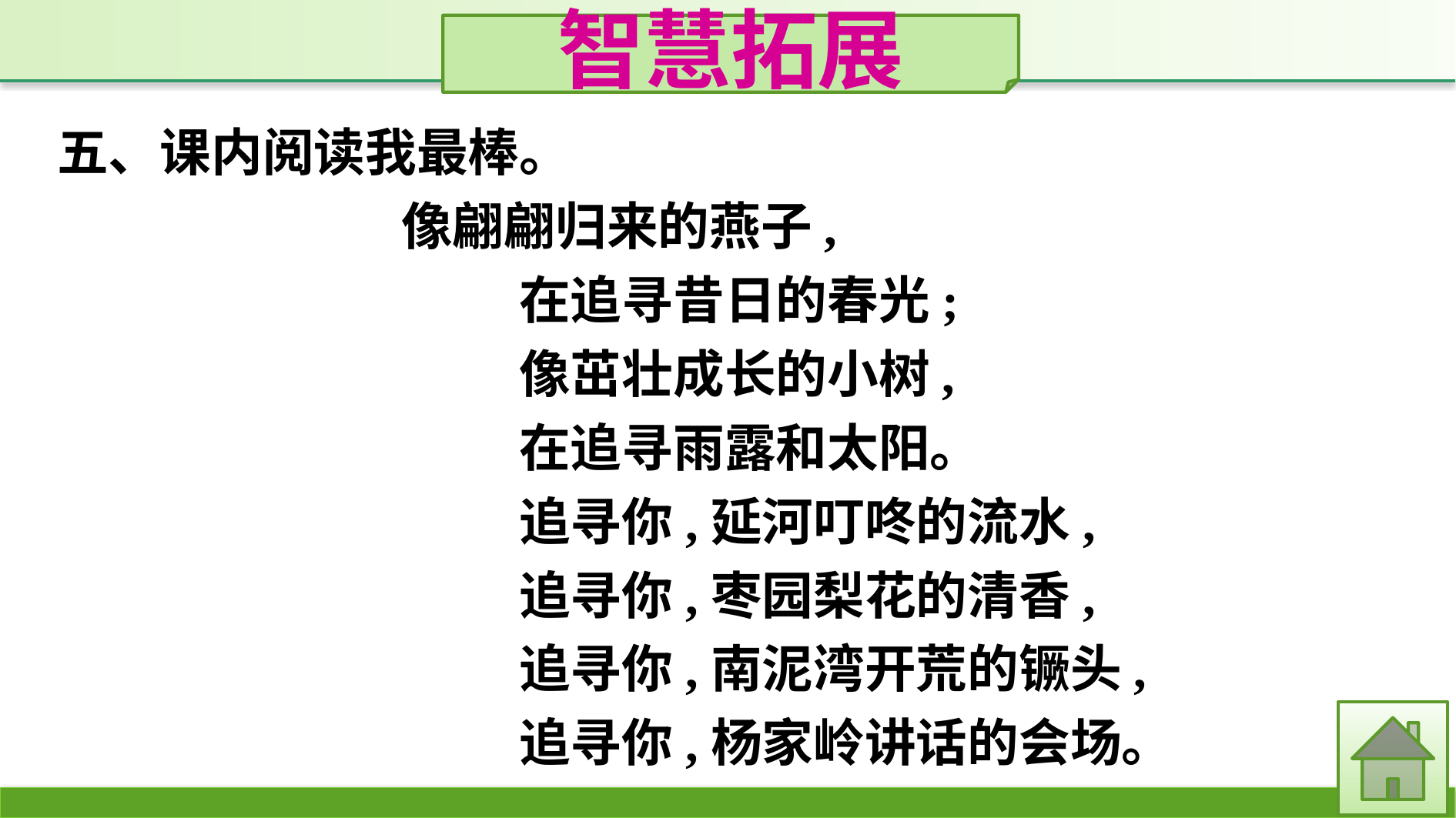

智慧拓展
五、课内阅读我最棒。
像翩翩归来的燕子,
	在追寻昔日的春光;
	像茁壮成长的小树,
	在追寻雨露和太阳。
	追寻你,延河叮咚的流水,
	追寻你,枣园梨花的清香,
	追寻你,南泥湾开荒的镢头,
	追寻你,杨家岭讲话的会场。